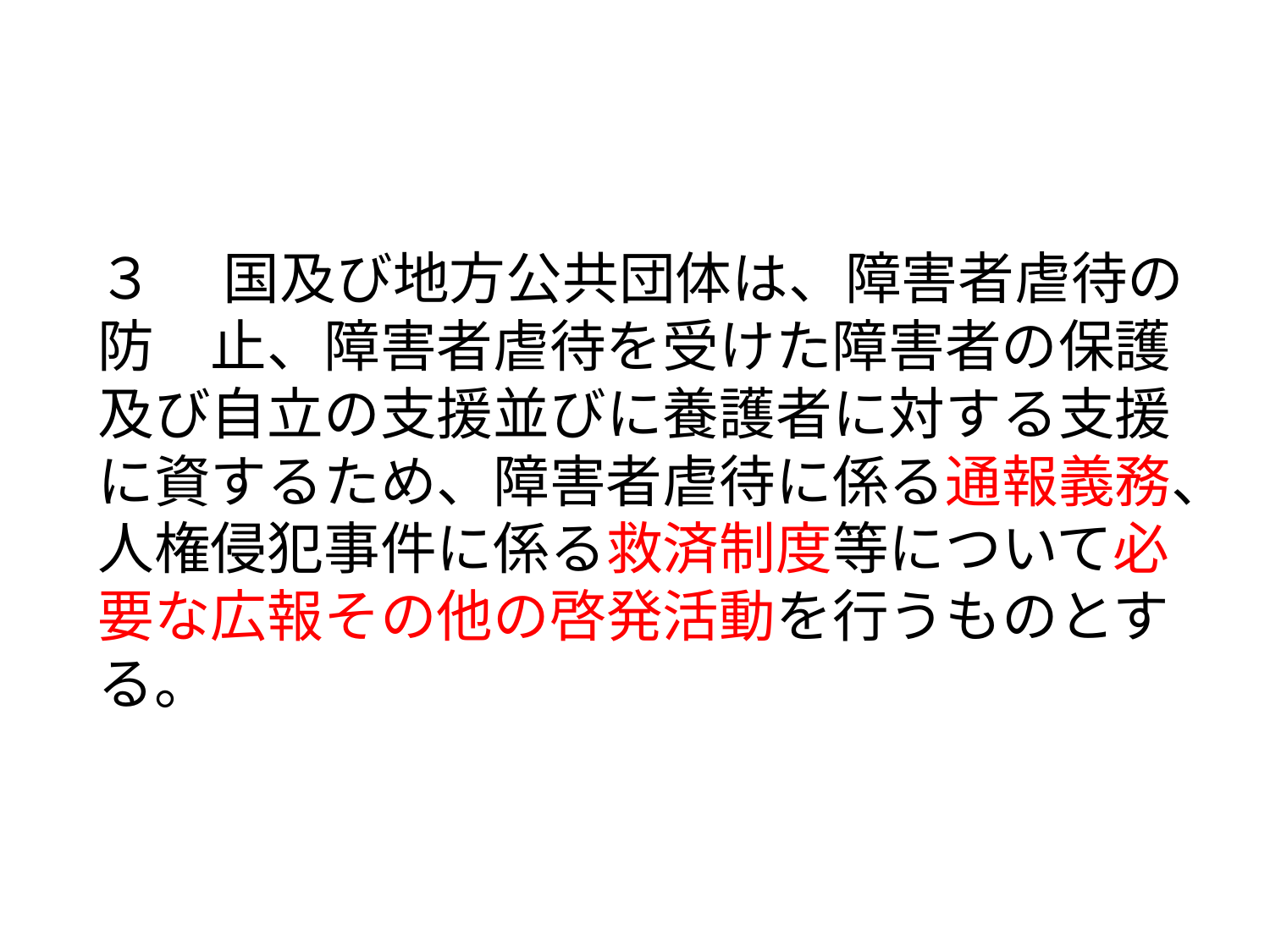

３ 　国及び地方公共団体は、障害者虐待の防　止、障害者虐待を受けた障害者の保護及び自立の支援並びに養護者に対する支援に資するため、障害者虐待に係る通報義務、人権侵犯事件に係る救済制度等について必要な広報その他の啓発活動を行うものとする。